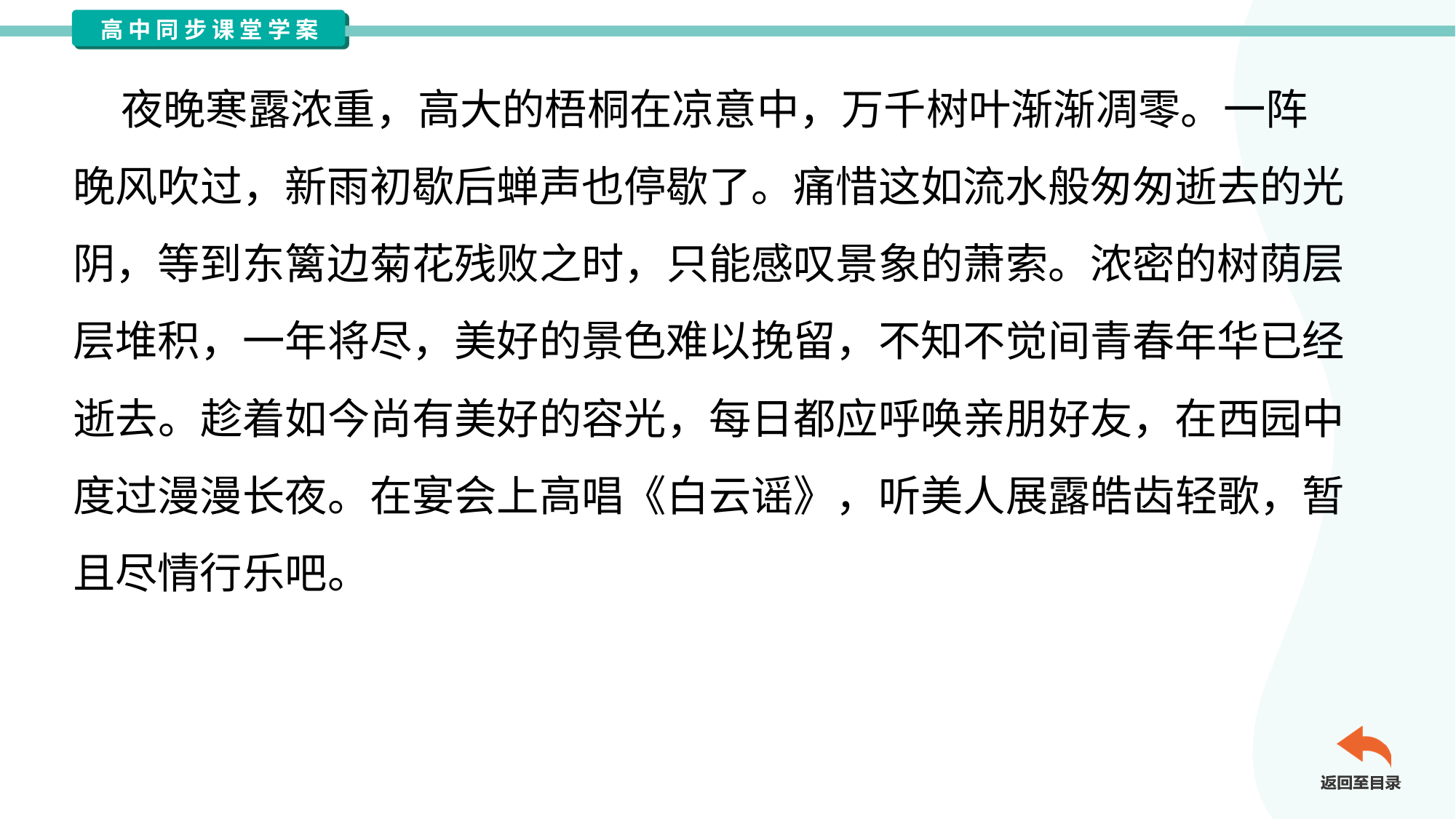

夜晚寒露浓重，高大的梧桐在凉意中，万千树叶渐渐凋零。一阵
晚风吹过，新雨初歇后蝉声也停歇了。痛惜这如流水般匆匆逝去的光
阴，等到东篱边菊花残败之时，只能感叹景象的萧索。浓密的树荫层
层堆积，一年将尽，美好的景色难以挽留，不知不觉间青春年华已经
逝去。趁着如今尚有美好的容光，每日都应呼唤亲朋好友，在西园中
度过漫漫长夜。在宴会上高唱《白云谣》，听美人展露皓齿轻歌，暂
且尽情行乐吧。